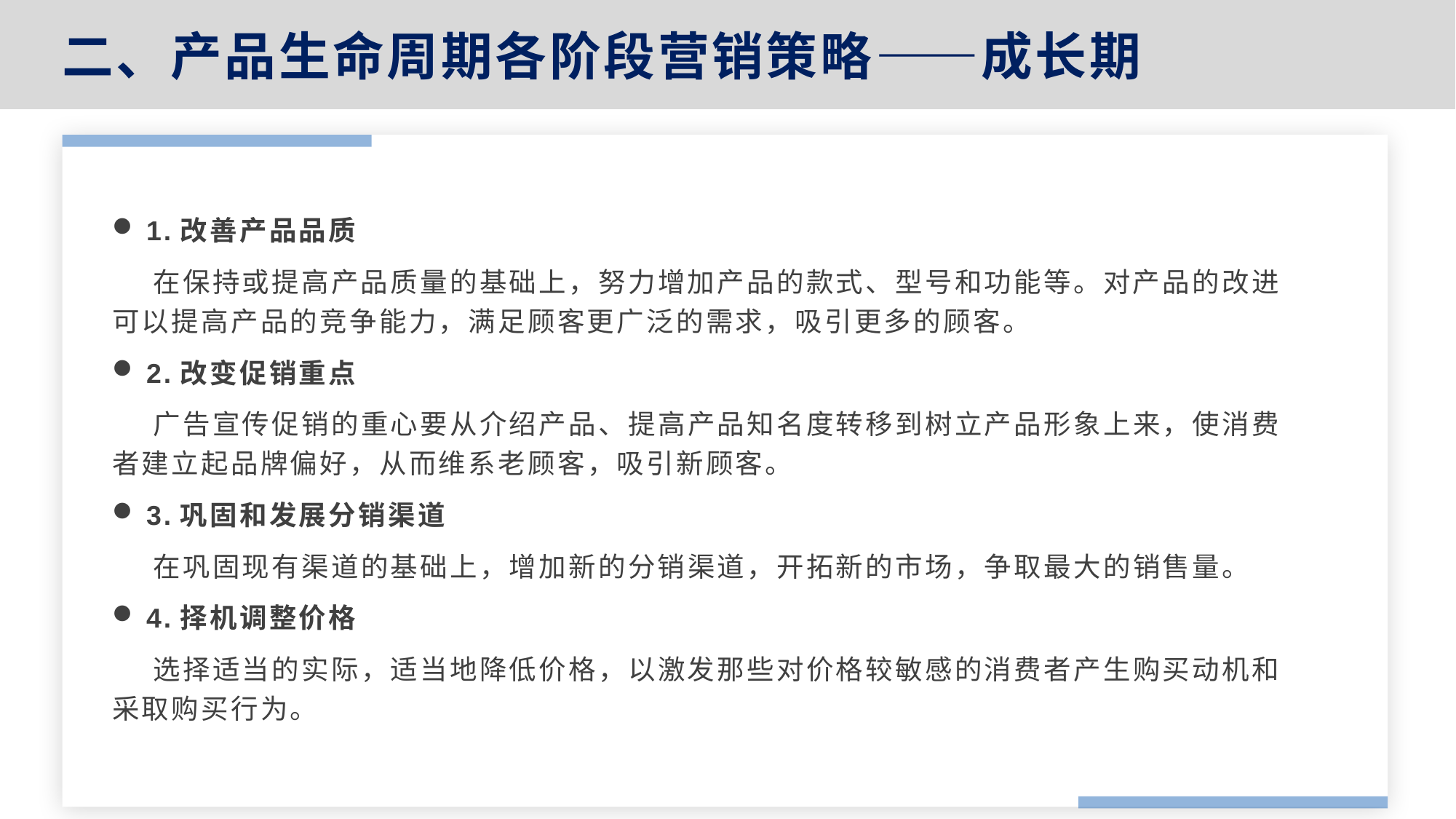

二、产品生命周期各阶段营销策略——成长期

1.改善产品品质
    在保持或提高产品质量的基础上，努力增加产品的款式、型号和功能等。对产品的改进可以提高产品的竞争能力，满足顾客更广泛的需求，吸引更多的顾客。
2.改变促销重点
    广告宣传促销的重心要从介绍产品、提高产品知名度转移到树立产品形象上来，使消费者建立起品牌偏好，从而维系老顾客，吸引新顾客。
3.巩固和发展分销渠道
    在巩固现有渠道的基础上，增加新的分销渠道，开拓新的市场，争取最大的销售量。
4.择机调整价格
    选择适当的实际，适当地降低价格，以激发那些对价格较敏感的消费者产生购买动机和采取购买行为。